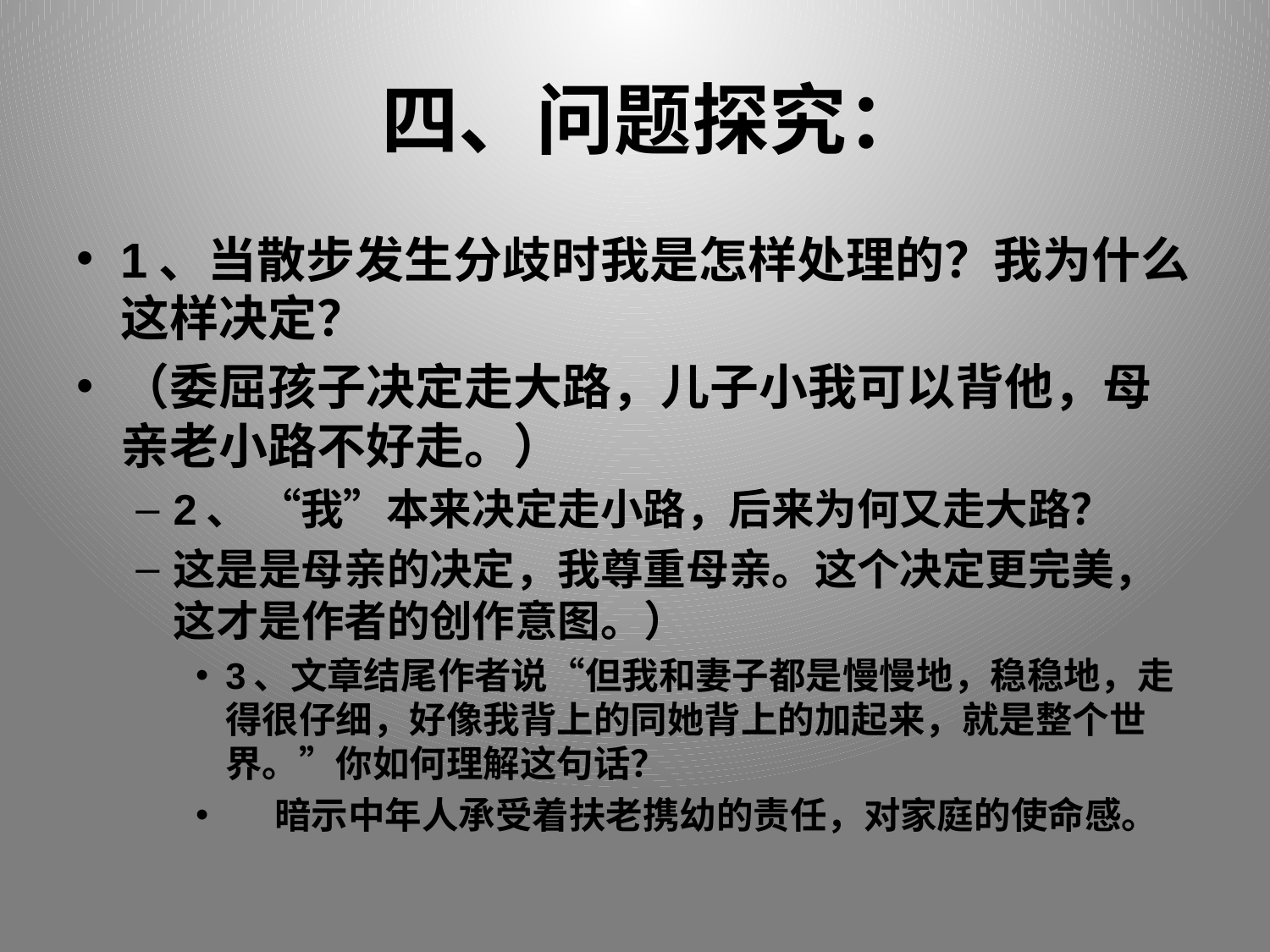

# 四、问题探究：
1、当散步发生分歧时我是怎样处理的？我为什么这样决定？
（委屈孩子决定走大路，儿子小我可以背他，母亲老小路不好走。）
2、 “我”本来决定走小路，后来为何又走大路？
这是是母亲的决定，我尊重母亲。这个决定更完美，这才是作者的创作意图。）
3、文章结尾作者说“但我和妻子都是慢慢地，稳稳地，走得很仔细，好像我背上的同她背上的加起来，就是整个世界。”你如何理解这句话？
     暗示中年人承受着扶老携幼的责任，对家庭的使命感。